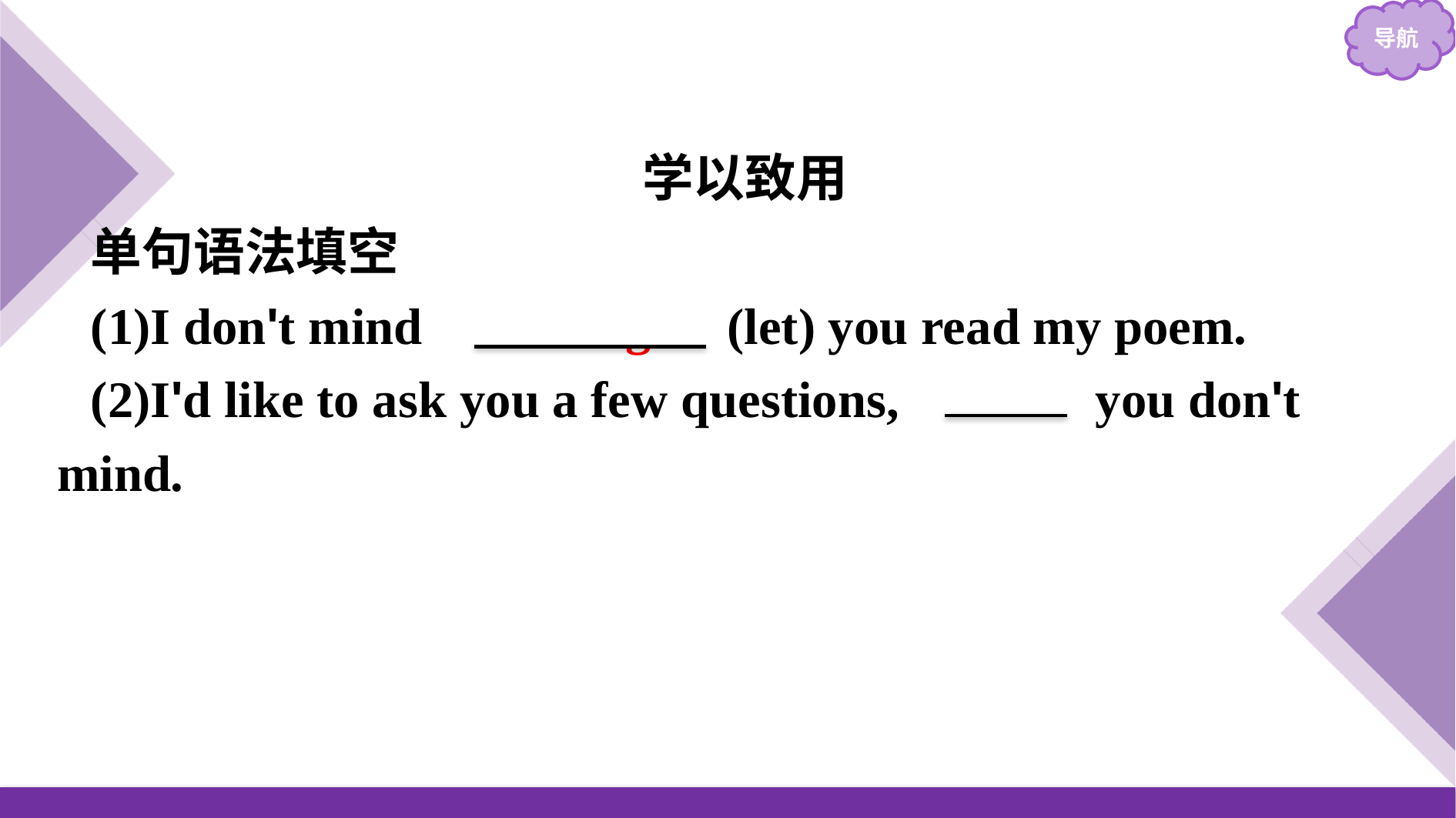

学以致用
单句语法填空
(1)I don't mind 　letting　(let) you read my poem.
(2)I'd like to ask you a few questions,　if　 you don't mind.